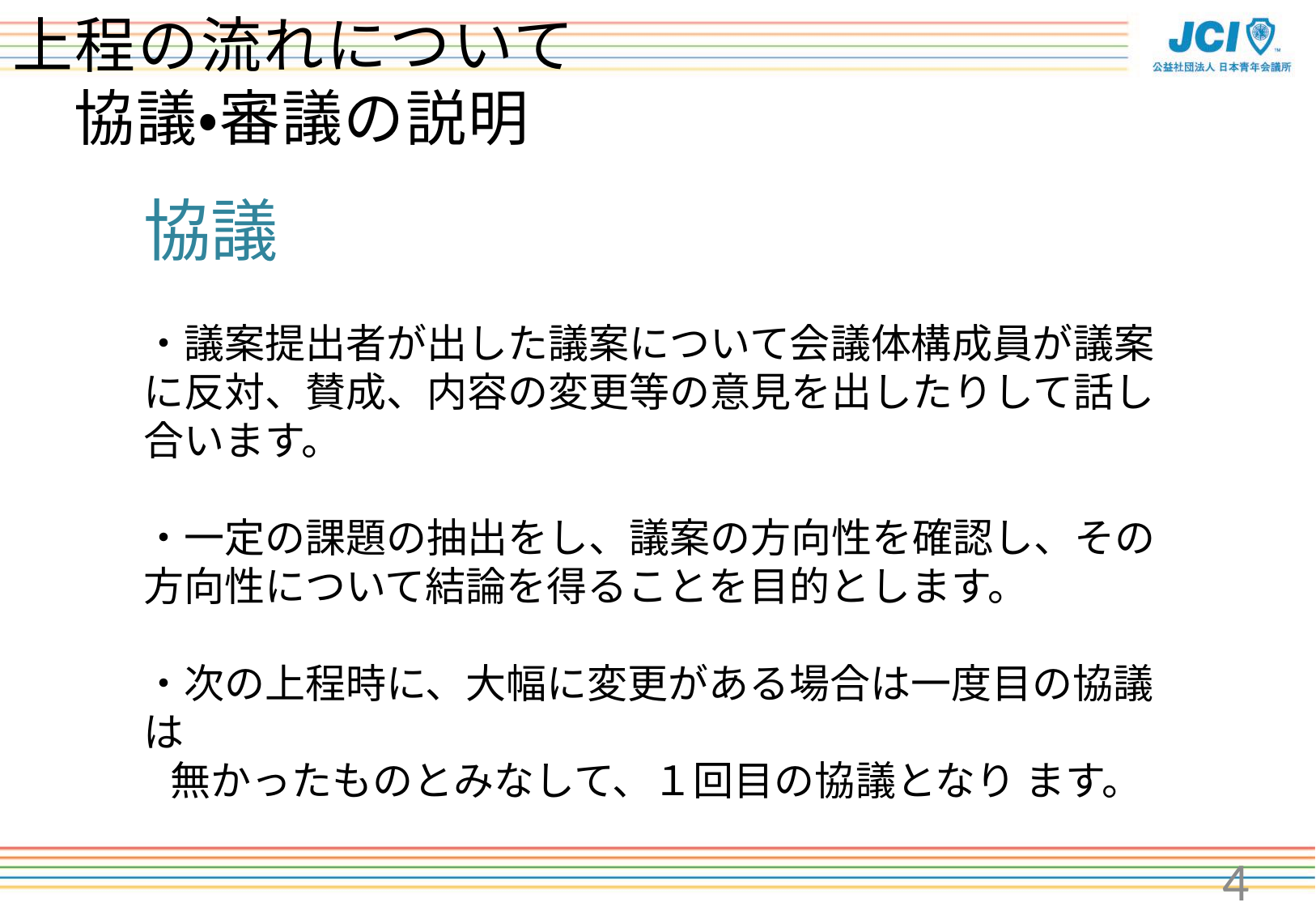

# 上程の流れについて 　協議・審議の説明
協議

・議案提出者が出した議案について会議体構成員が議案に反対、賛成、内容の変更等の意見を出したりして話し合います。

・一定の課題の抽出をし、議案の方向性を確認し、その方向性について結論を得ることを目的とします。

・次の上程時に、大幅に変更がある場合は一度目の協議は
　無かったものとみなして、１回目の協議となり ます。
4